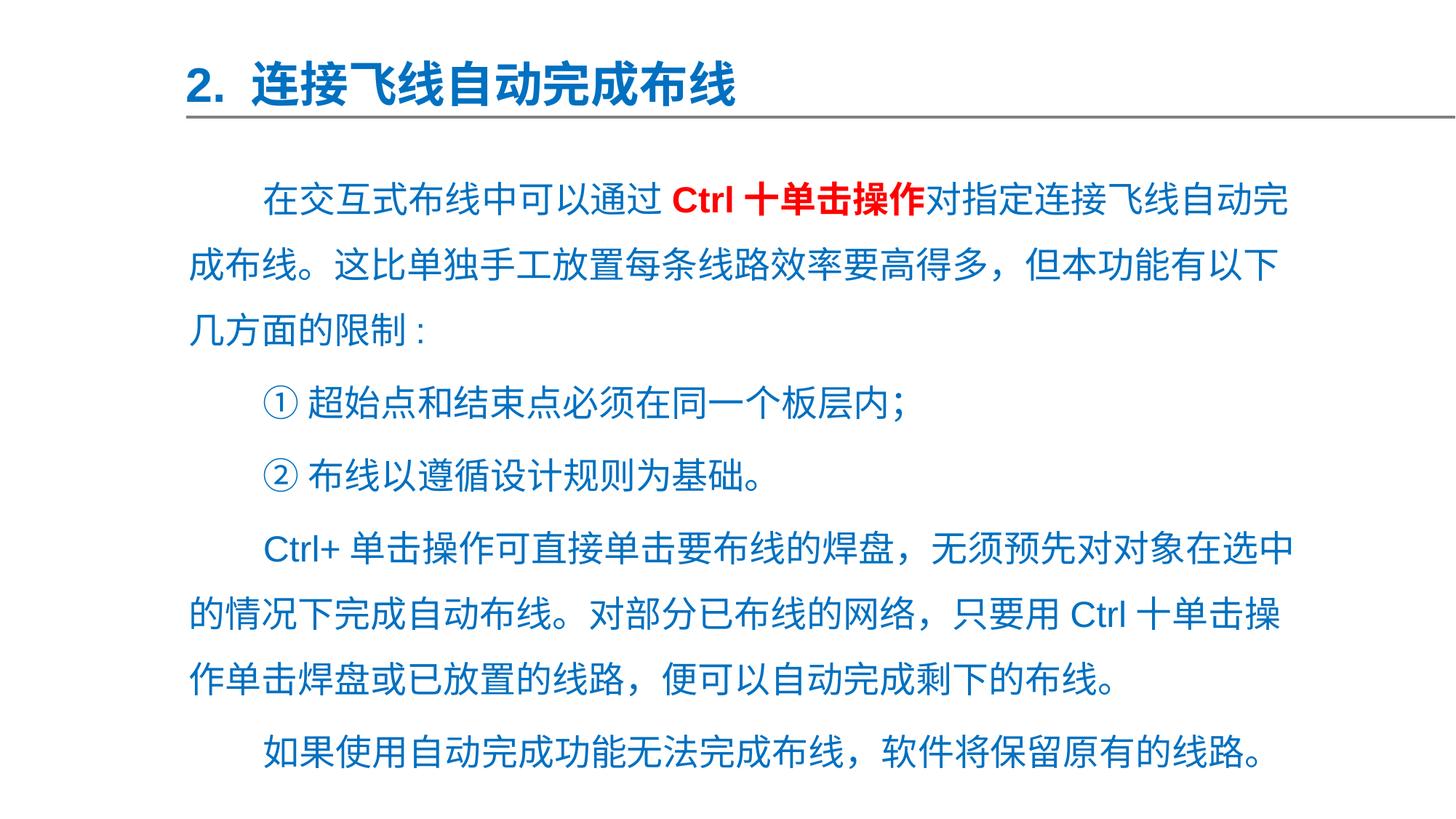

2. 连接飞线自动完成布线
在交互式布线中可以通过Ctrl十单击操作对指定连接飞线自动完成布线。这比单独手工放置每条线路效率要高得多，但本功能有以下几方面的限制:
①超始点和结束点必须在同一个板层内；
②布线以遵循设计规则为基础。
Ctrl+单击操作可直接单击要布线的焊盘，无须预先对对象在选中的情况下完成自动布线。对部分已布线的网络，只要用Ctrl十单击操作单击焊盘或已放置的线路，便可以自动完成剩下的布线。
如果使用自动完成功能无法完成布线，软件将保留原有的线路。